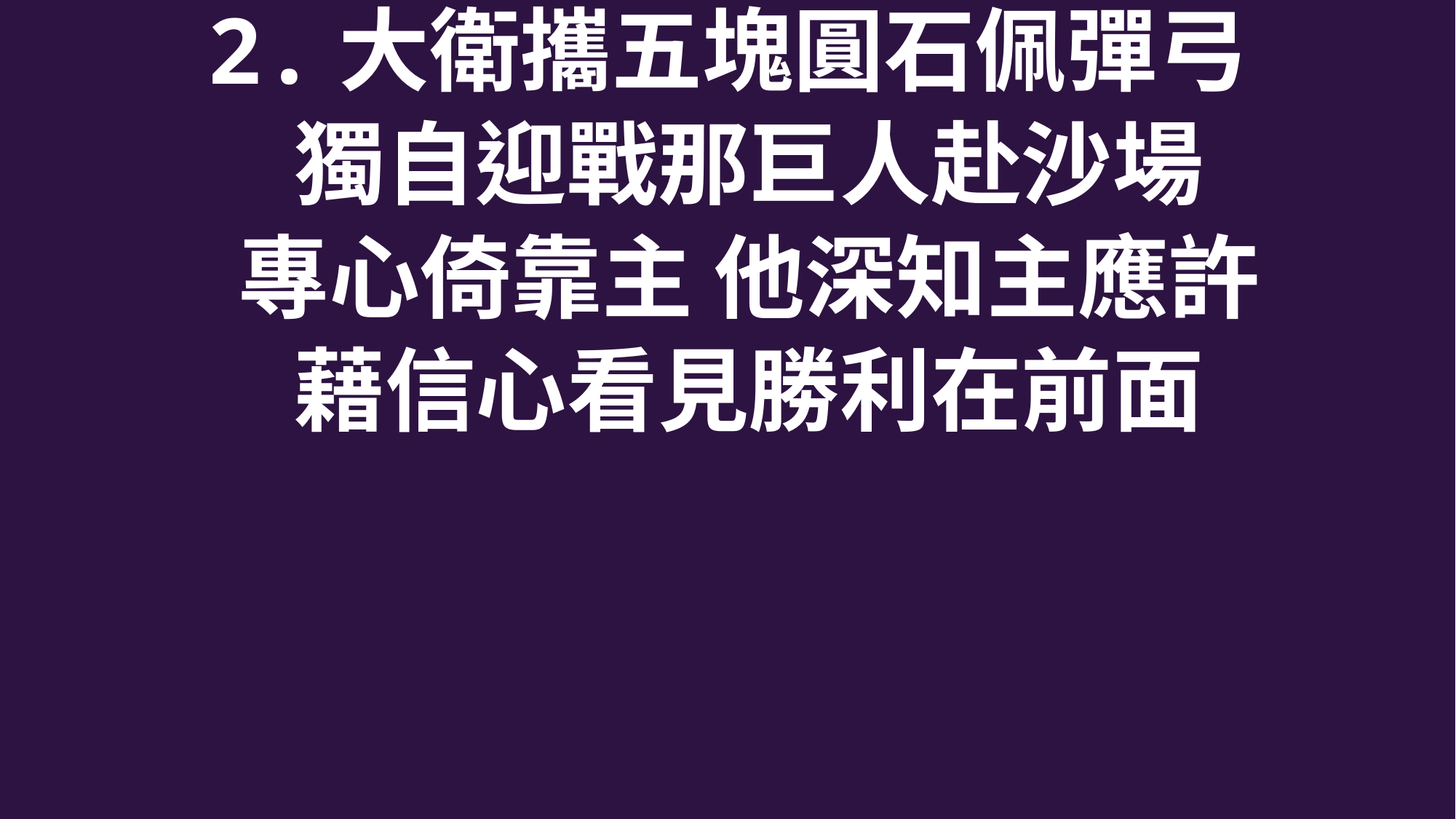

2.大衛攜五塊圓石佩彈弓
 獨自迎戰那巨人赴沙場
 專心倚靠主 他深知主應許
 藉信心看見勝利在前面